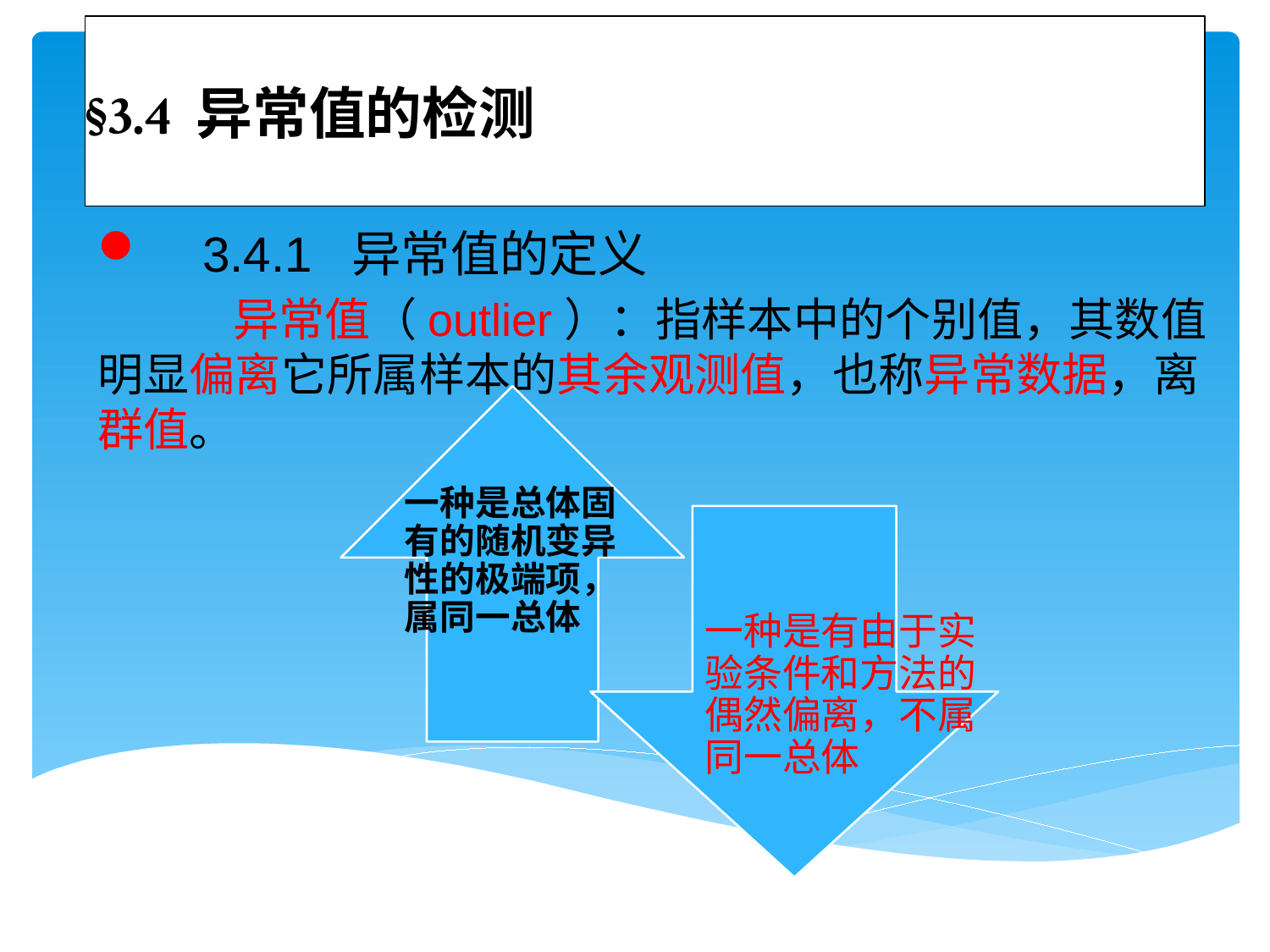

# §3.4 异常值的检测
   3.4.1  异常值的定义
            异常值（outlier）：指样本中的个别值，其数值明显偏离它所属样本的其余观测值，也称异常数据，离群值。

一种是总体固有的随机变异性的极端项，属同一总体
一种是有由于实验条件和方法的偶然偏离，不属同一总体